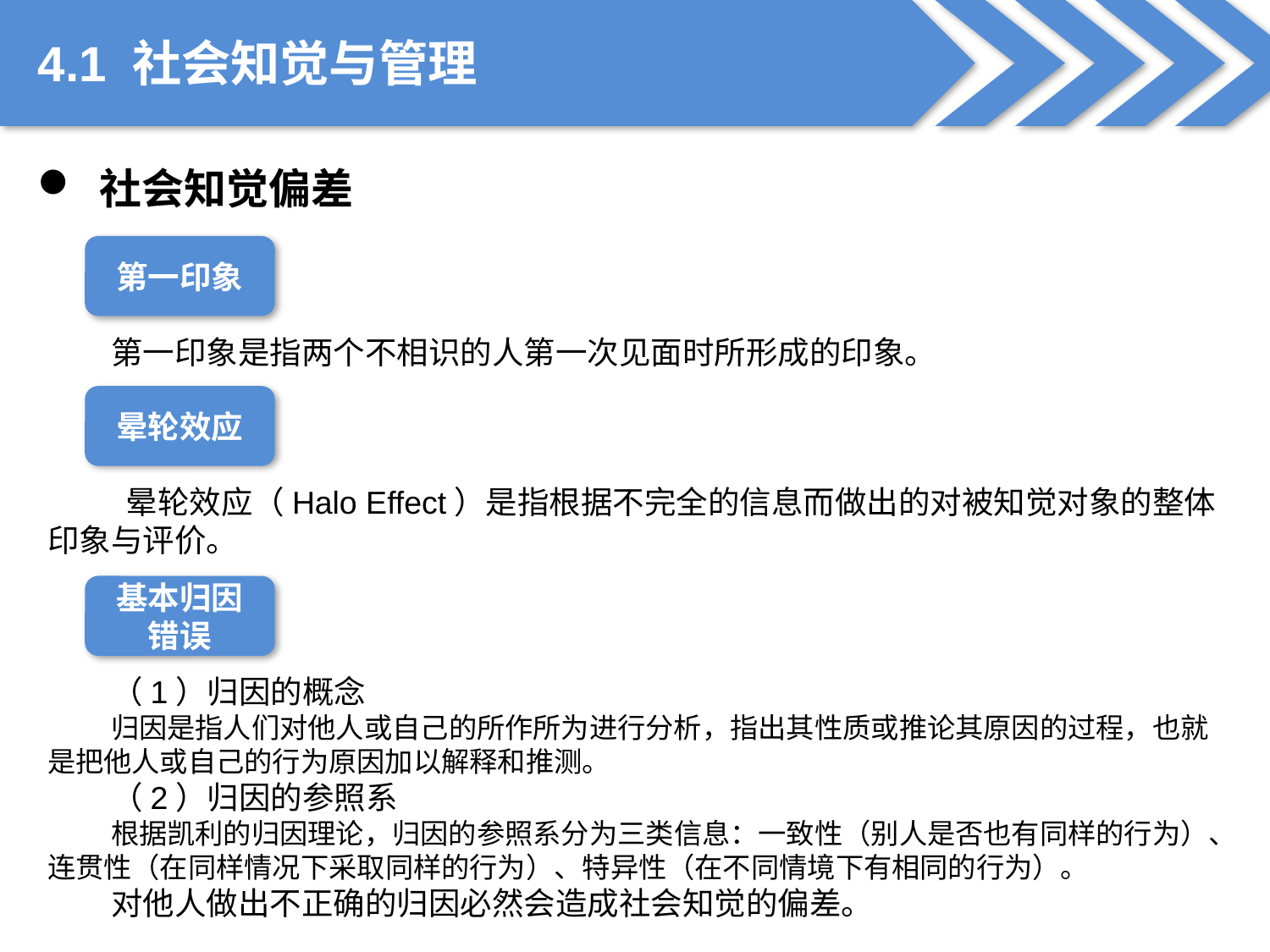

4.1 社会知觉与管理
 社会知觉偏差
第一印象
第一印象是指两个不相识的人第一次见面时所形成的印象。
晕轮效应
 晕轮效应（Halo Effect）是指根据不完全的信息而做出的对被知觉对象的整体印象与评价。
基本归因错误
（1）归因的概念
归因是指人们对他人或自己的所作所为进行分析，指出其性质或推论其原因的过程，也就是把他人或自己的行为原因加以解释和推测。
（2）归因的参照系
根据凯利的归因理论，归因的参照系分为三类信息：一致性（别人是否也有同样的行为）、连贯性（在同样情况下采取同样的行为）、特异性（在不同情境下有相同的行为）。
对他人做出不正确的归因必然会造成社会知觉的偏差。